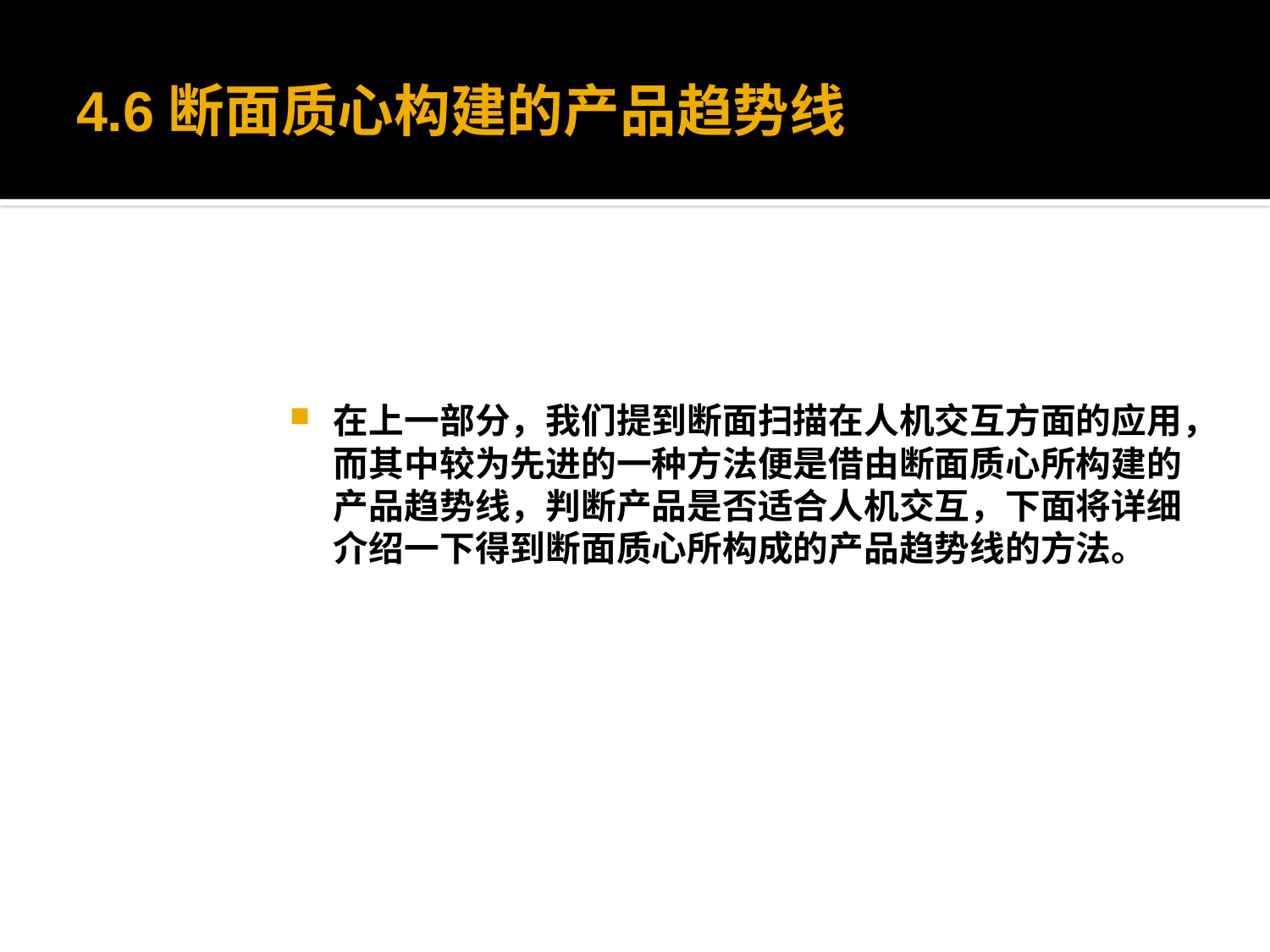

# 4.6断面质心构建的产品趋势线
在上一部分，我们提到断面扫描在人机交互方面的应用，而其中较为先进的一种方法便是借由断面质心所构建的产品趋势线，判断产品是否适合人机交互，下面将详细介绍一下得到断面质心所构成的产品趋势线的方法。